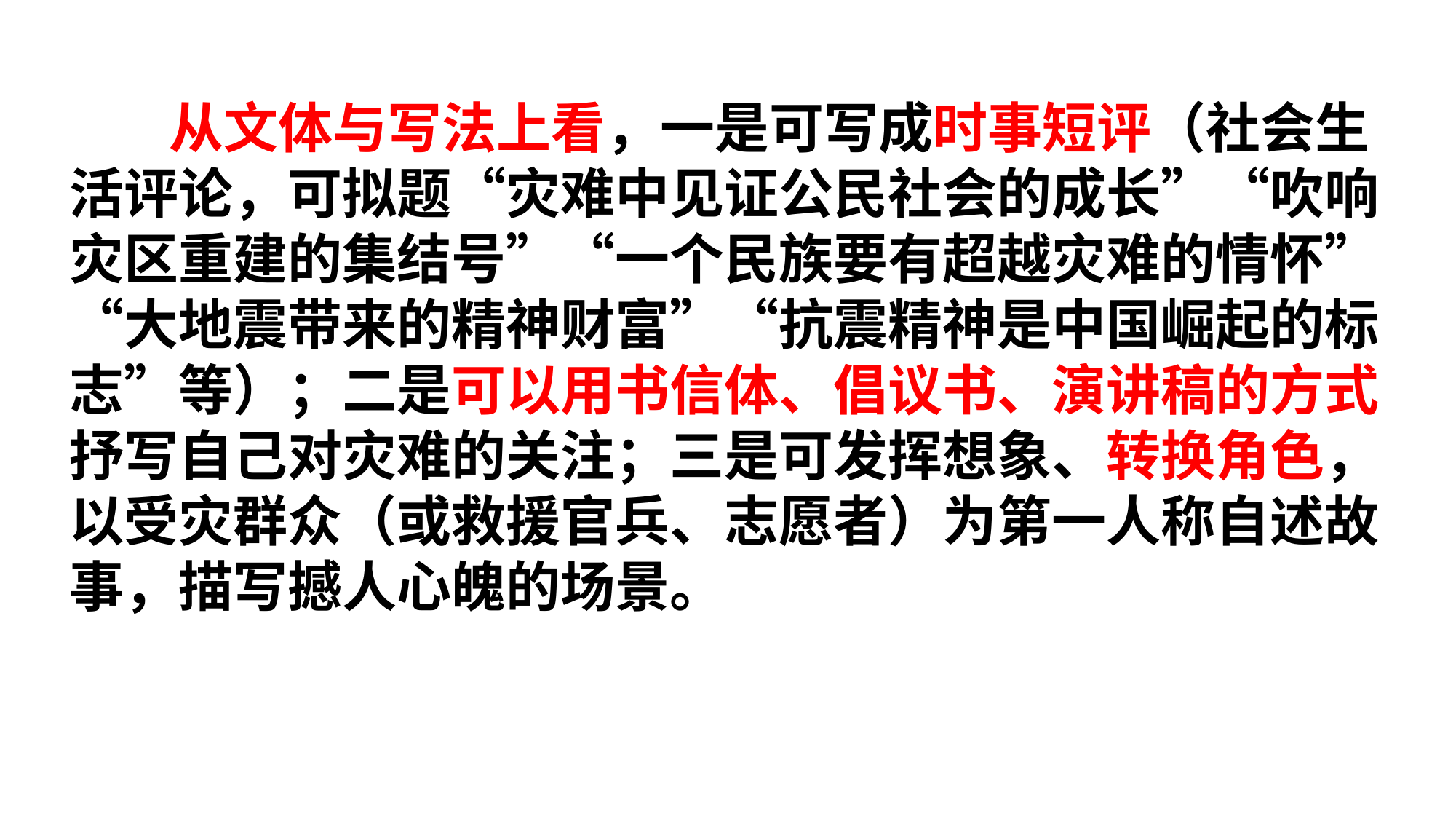

从文体与写法上看，一是可写成时事短评（社会生活评论，可拟题“灾难中见证公民社会的成长”“吹响灾区重建的集结号”“一个民族要有超越灾难的情怀”“大地震带来的精神财富”“抗震精神是中国崛起的标志”等）；二是可以用书信体、倡议书、演讲稿的方式抒写自己对灾难的关注；三是可发挥想象、转换角色，以受灾群众（或救援官兵、志愿者）为第一人称自述故事，描写撼人心魄的场景。